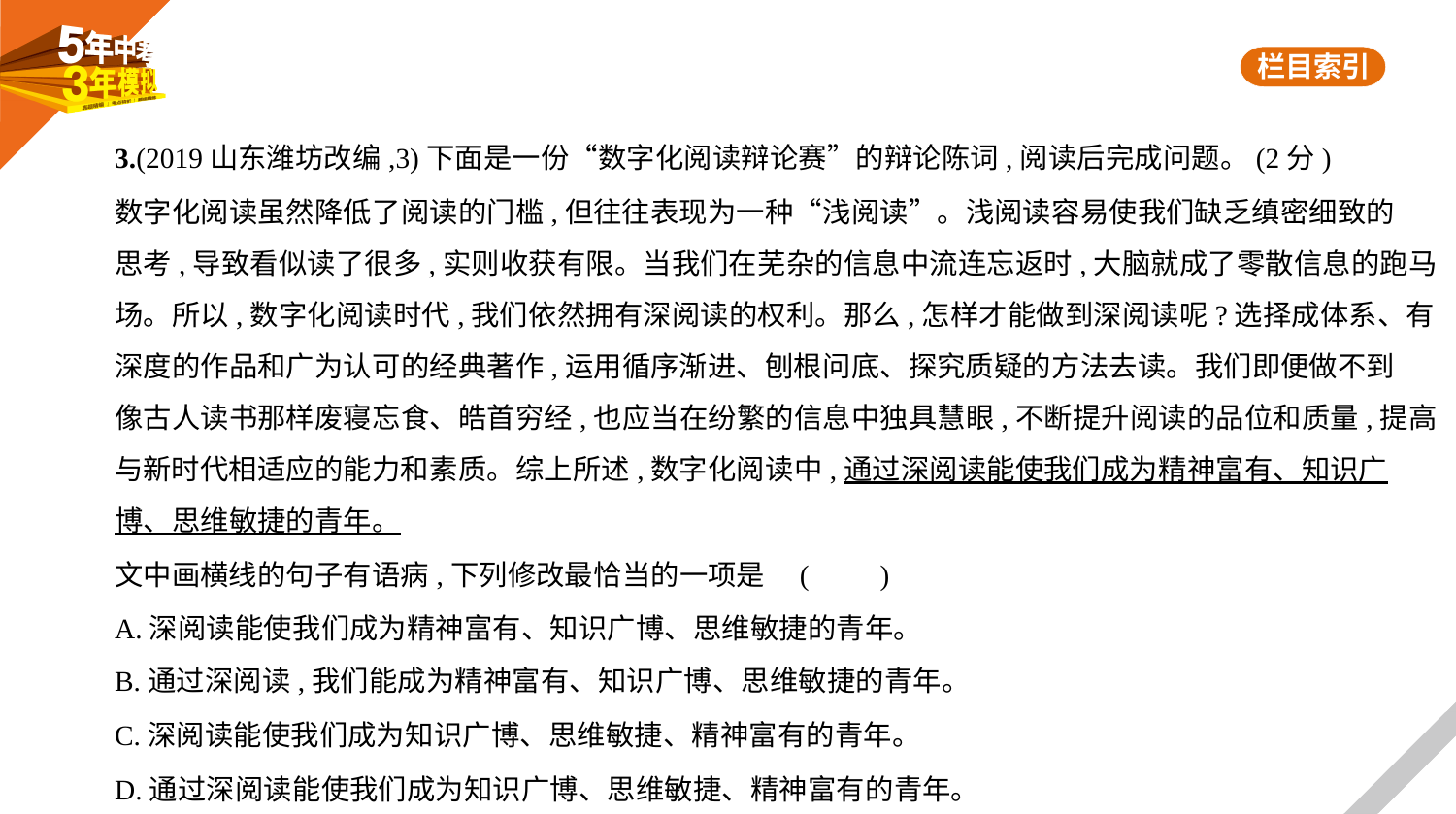

3.(2019山东潍坊改编,3)下面是一份“数字化阅读辩论赛”的辩论陈词,阅读后完成问题。(2分)
数字化阅读虽然降低了阅读的门槛,但往往表现为一种“浅阅读”。浅阅读容易使我们缺乏缜密细致的
思考,导致看似读了很多,实则收获有限。当我们在芜杂的信息中流连忘返时,大脑就成了零散信息的跑马
场。所以,数字化阅读时代,我们依然拥有深阅读的权利。那么,怎样才能做到深阅读呢?选择成体系、有
深度的作品和广为认可的经典著作,运用循序渐进、刨根问底、探究质疑的方法去读。我们即便做不到
像古人读书那样废寝忘食、皓首穷经,也应当在纷繁的信息中独具慧眼,不断提升阅读的品位和质量,提高
与新时代相适应的能力和素质。综上所述,数字化阅读中,通过深阅读能使我们成为精神富有、知识广
博、思维敏捷的青年。
文中画横线的句子有语病,下列修改最恰当的一项是 (　　)
A.深阅读能使我们成为精神富有、知识广博、思维敏捷的青年。
B.通过深阅读,我们能成为精神富有、知识广博、思维敏捷的青年。
C.深阅读能使我们成为知识广博、思维敏捷、精神富有的青年。
D.通过深阅读能使我们成为知识广博、思维敏捷、精神富有的青年。